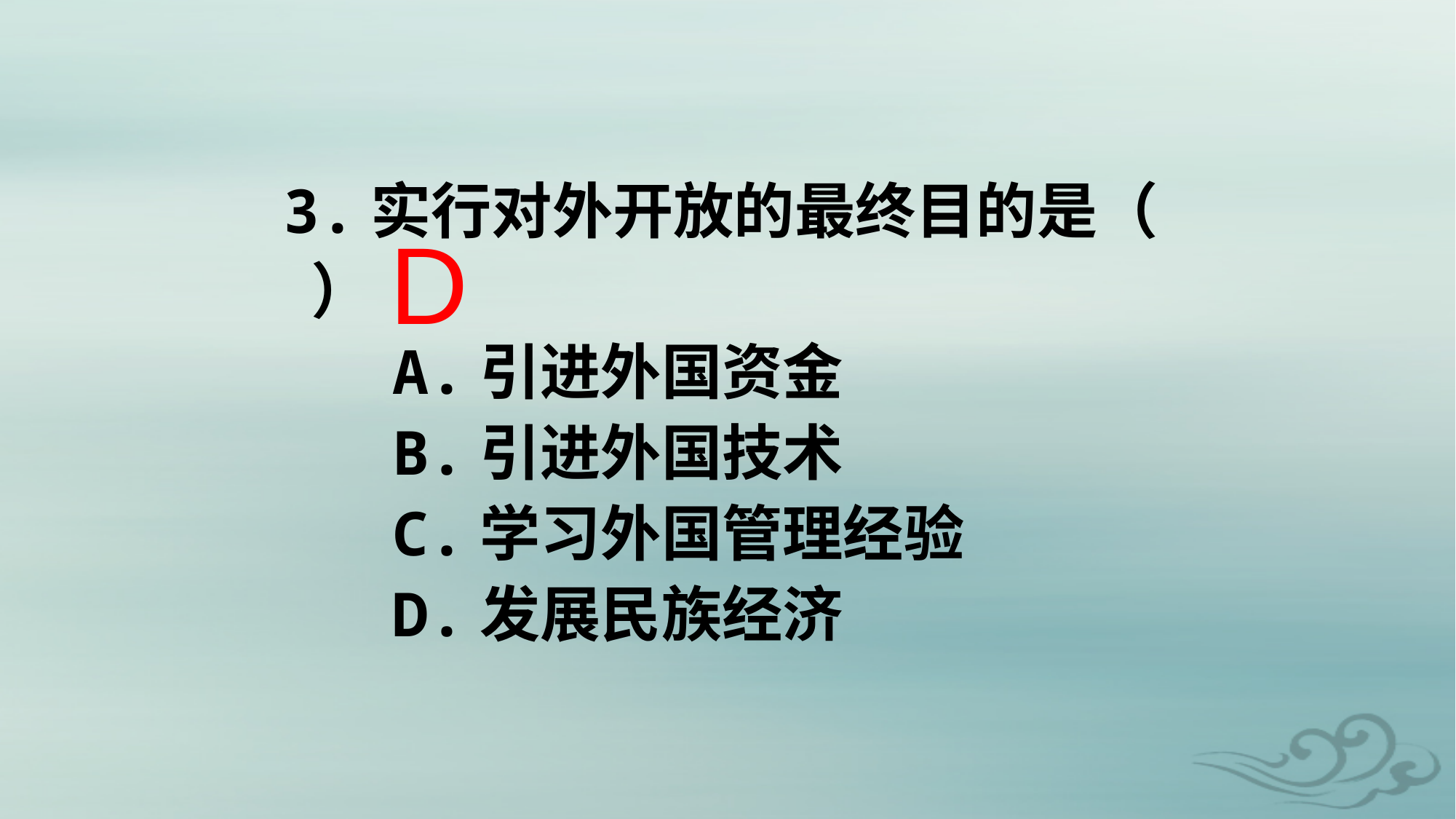

3.实行对外开放的最终目的是（     ）
   A.引进外国资金
   B.引进外国技术
   C.学习外国管理经验
   D.发展民族经济
D